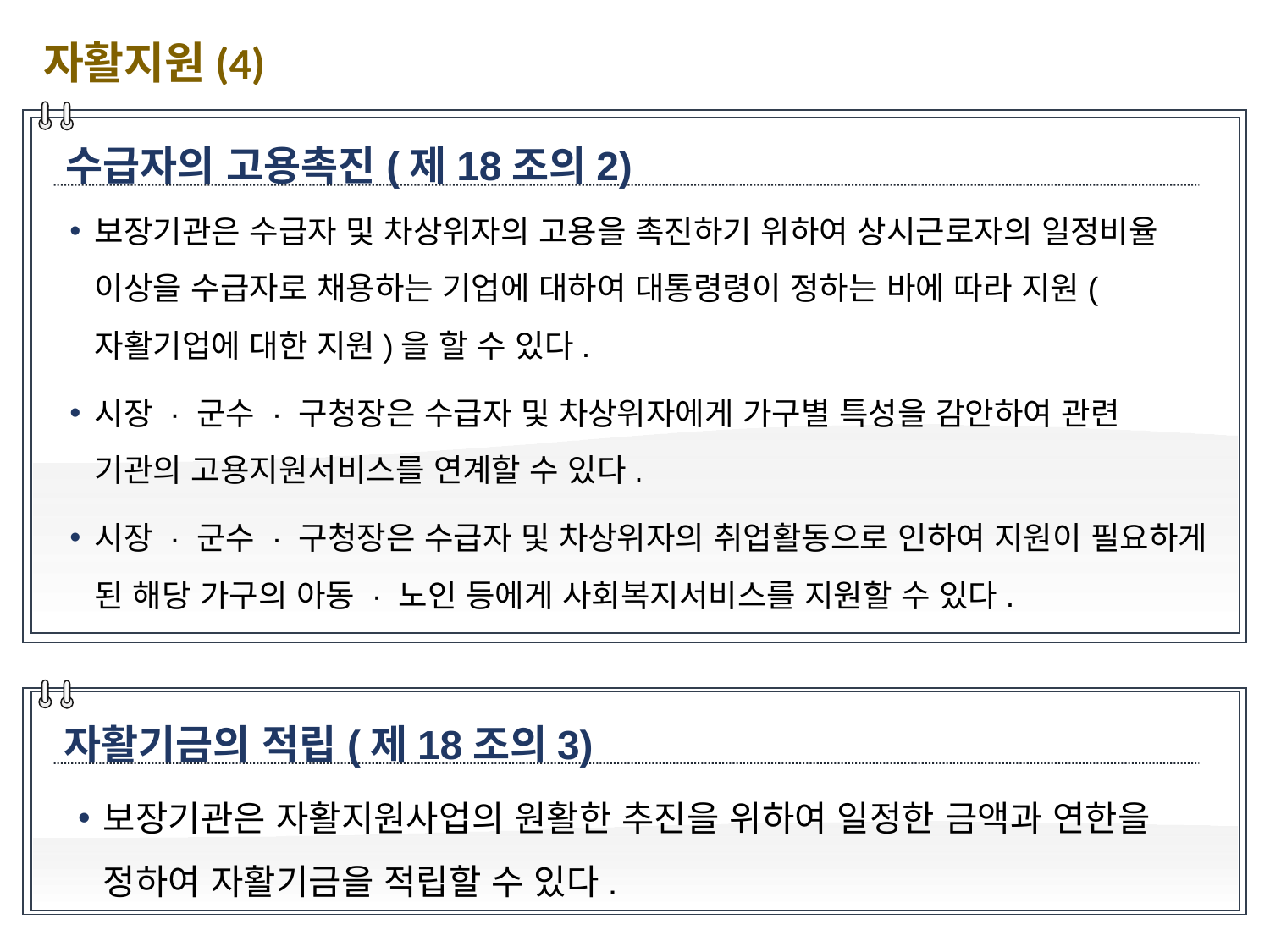

자활지원(4)

수급자의 고용촉진(제18조의2)

보장기관은 수급자 및 차상위자의 고용을 촉진하기 위하여 상시근로자의 일정비율 이상을 수급자로 채용하는 기업에 대하여 대통령령이 정하는 바에 따라 지원(자활기업에 대한 지원)을 할 수 있다.
시장 · 군수 · 구청장은 수급자 및 차상위자에게 가구별 특성을 감안하여 관련 기관의 고용지원서비스를 연계할 수 있다.
시장 · 군수 · 구청장은 수급자 및 차상위자의 취업활동으로 인하여 지원이 필요하게 된 해당 가구의 아동 · 노인 등에게 사회복지서비스를 지원할 수 있다.

자활기금의 적립(제18조의3)

보장기관은 자활지원사업의 원활한 추진을 위하여 일정한 금액과 연한을 정하여 자활기금을 적립할 수 있다.